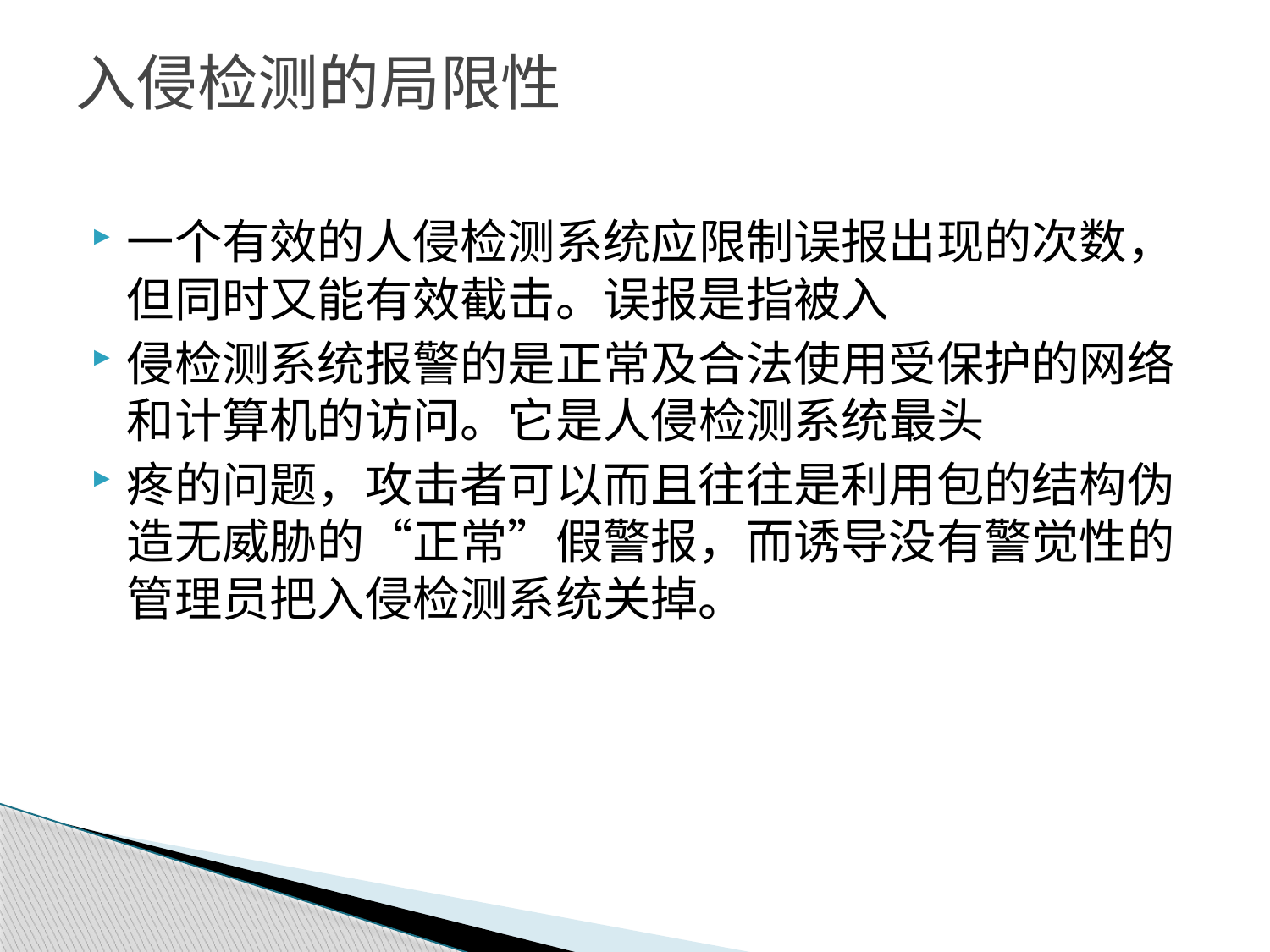

# 入侵检测的局限性
一个有效的人侵检测系统应限制误报出现的次数，但同时又能有效截击。误报是指被入
侵检测系统报警的是正常及合法使用受保护的网络和计算机的访问。它是人侵检测系统最头
疼的问题，攻击者可以而且往往是利用包的结构伪造无威胁的“正常”假警报，而诱导没有警觉性的管理员把入侵检测系统关掉。